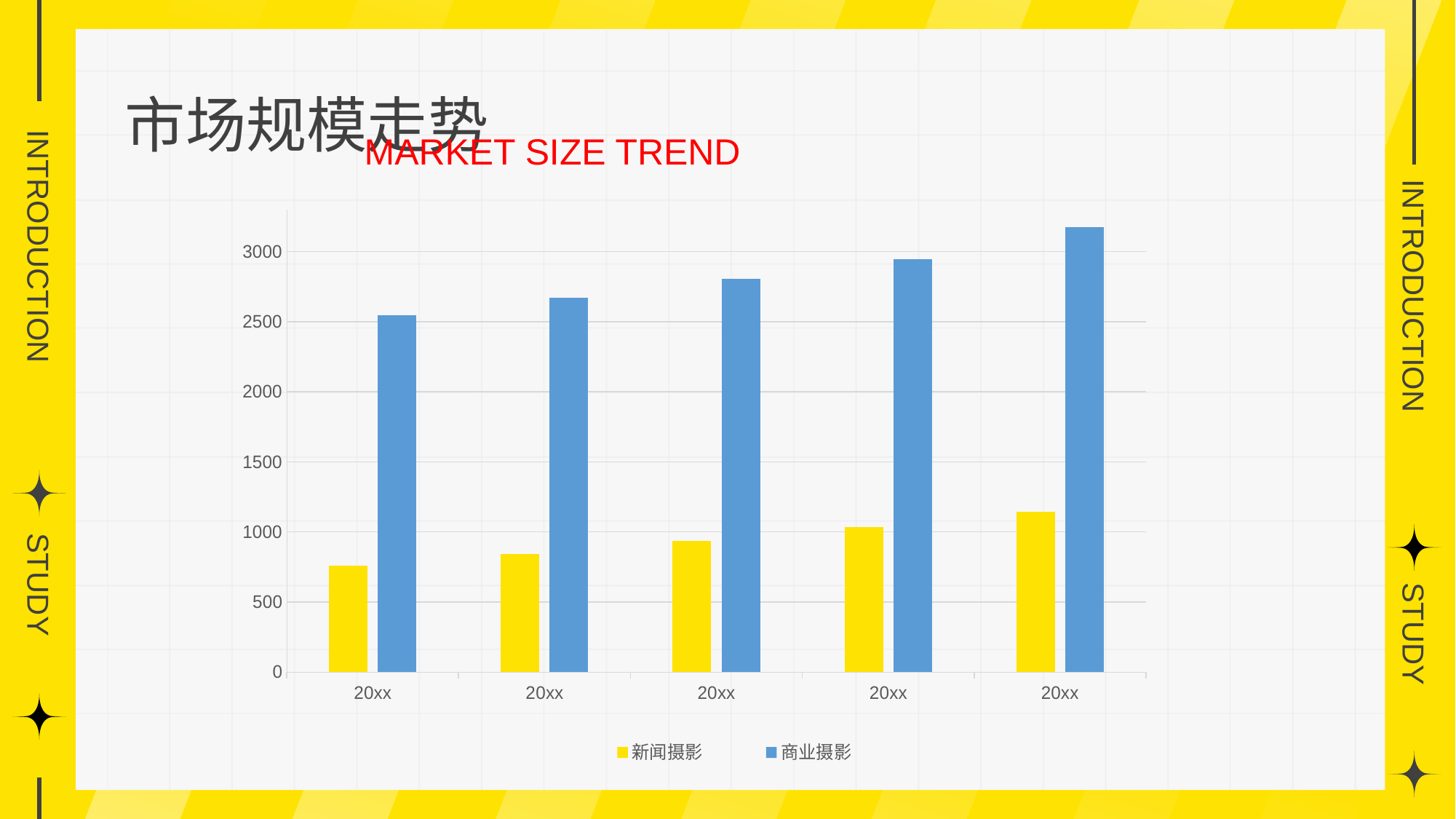

市场规模走势
MARKET SIZE TREND

### Chart

| Category | 新闻摄影 | 商业摄影 |
|---|---|---|
| 20xx | 760.43 | 2545.78 |
| 20xx | 844.13 | 2673.07 |
| 20xx | 935.57 | 2806.72 |
| 20xx | 1035.45 | 2947.06 |
| 20xx | 1144.71 | 3174.95 |